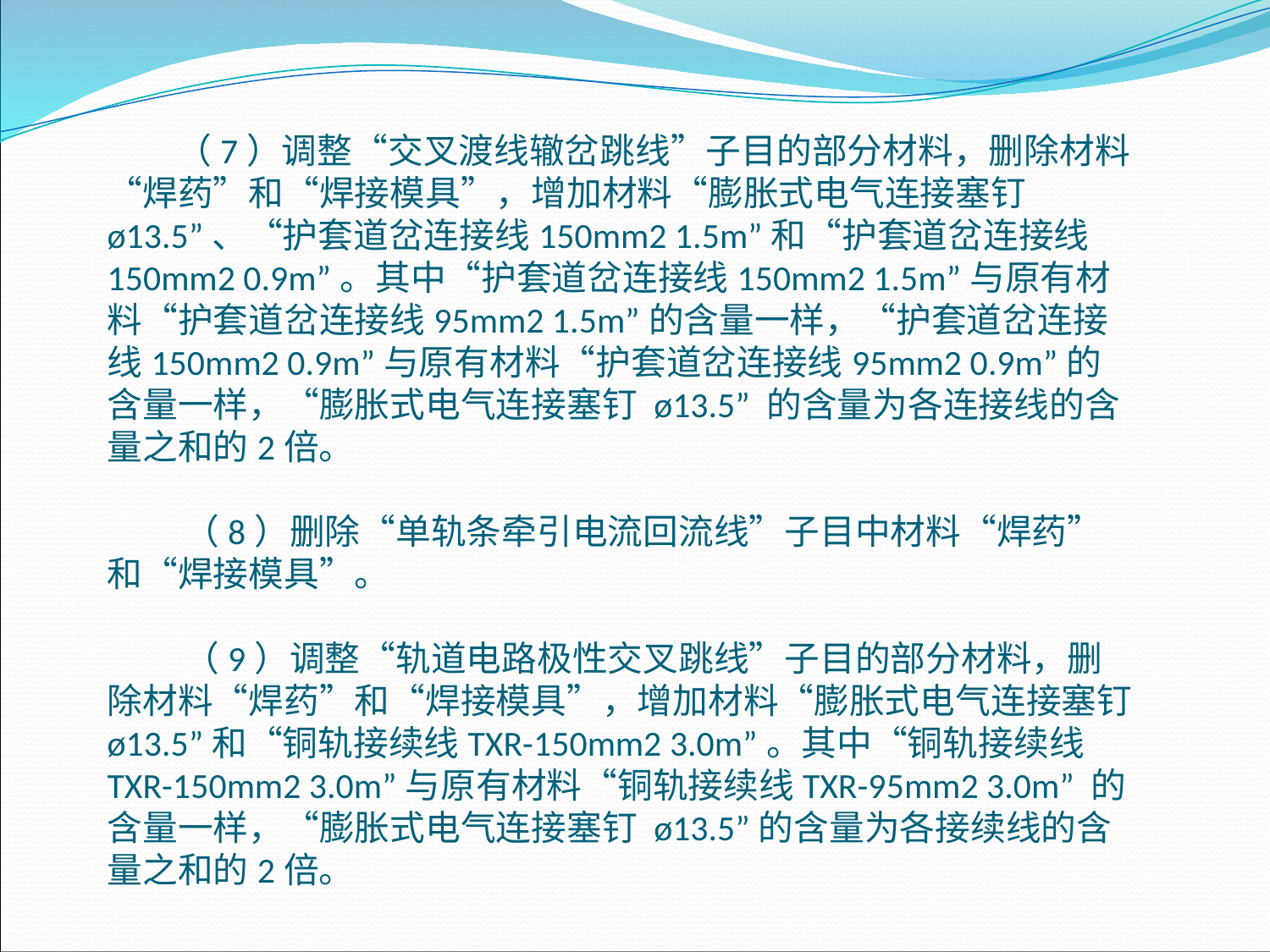

（7）调整“交叉渡线辙岔跳线”子目的部分材料，删除材料“焊药”和“焊接模具”，增加材料“膨胀式电气连接塞钉 ø13.5”、“护套道岔连接线150mm2 1.5m”和“护套道岔连接线150mm2 0.9m”。其中“护套道岔连接线150mm2 1.5m”与原有材料“护套道岔连接线95mm2 1.5m”的含量一样，“护套道岔连接线150mm2 0.9m”与原有材料“护套道岔连接线95mm2 0.9m”的含量一样，“膨胀式电气连接塞钉 ø13.5” 的含量为各连接线的含量之和的2倍。

    （8）删除“单轨条牵引电流回流线”子目中材料“焊药”和“焊接模具”。

    （9）调整“轨道电路极性交叉跳线”子目的部分材料，删除材料“焊药”和“焊接模具”，增加材料“膨胀式电气连接塞钉 ø13.5”和“铜轨接续线TXR-150mm2 3.0m”。其中“铜轨接续线TXR-150mm2 3.0m”与原有材料“铜轨接续线TXR-95mm2 3.0m” 的含量一样，“膨胀式电气连接塞钉 ø13.5”的含量为各接续线的含量之和的2倍。